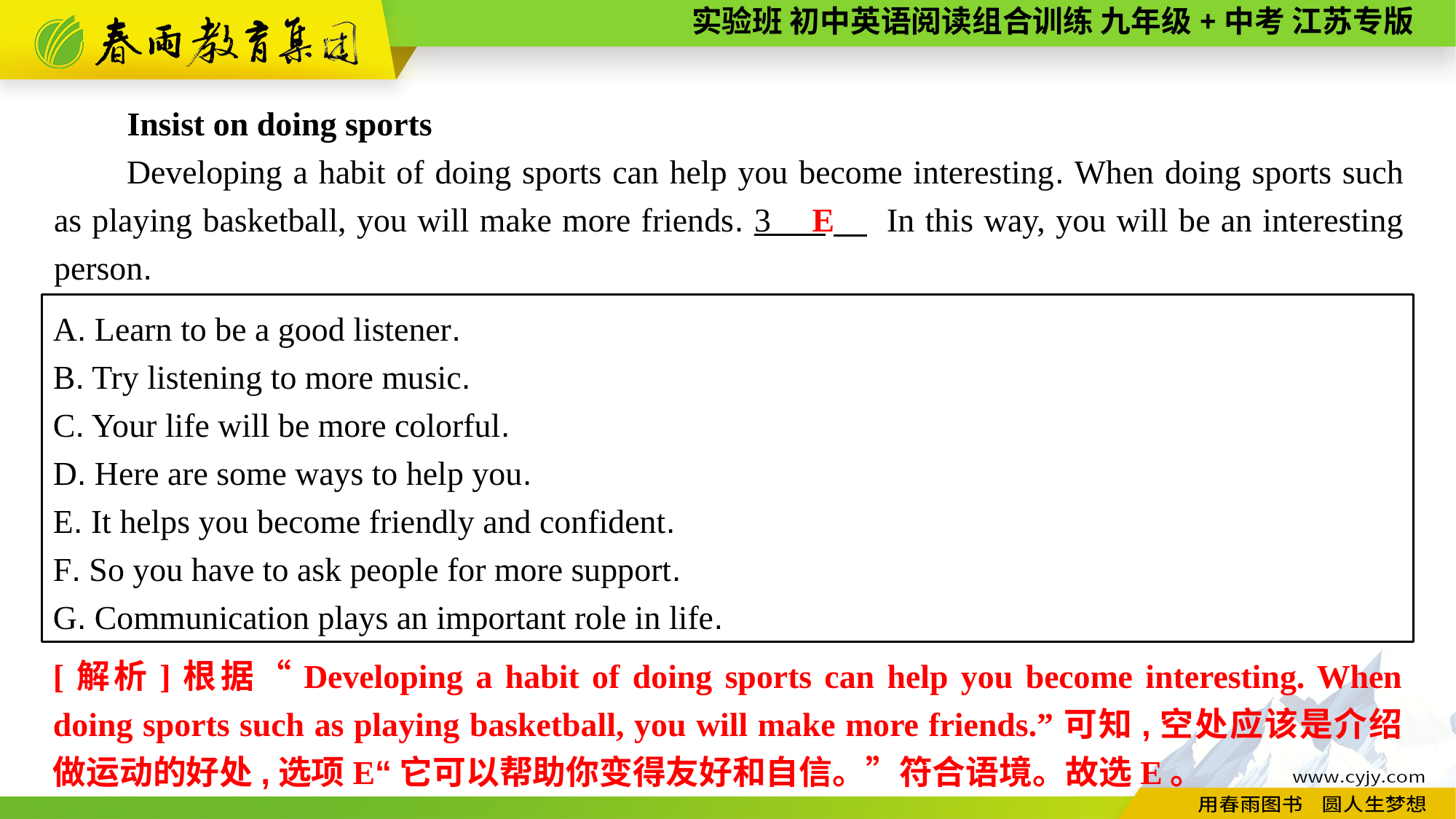

Insist on doing sports
Developing a habit of doing sports can help you become interesting. When doing sports such as playing basketball, you will make more friends. 3     　 In this way, you will be an interesting person.
E
A. Learn to be a good listener.
B. Try listening to more music.
C. Your life will be more colorful.
D. Here are some ways to help you.
E. It helps you become friendly and confident.
F. So you have to ask people for more support.
G. Communication plays an important role in life.
[解析]根据“Developing a habit of doing sports can help you become interesting. When doing sports such as playing basketball, you will make more friends.”可知,空处应该是介绍做运动的好处,选项E“它可以帮助你变得友好和自信。”符合语境。故选E。